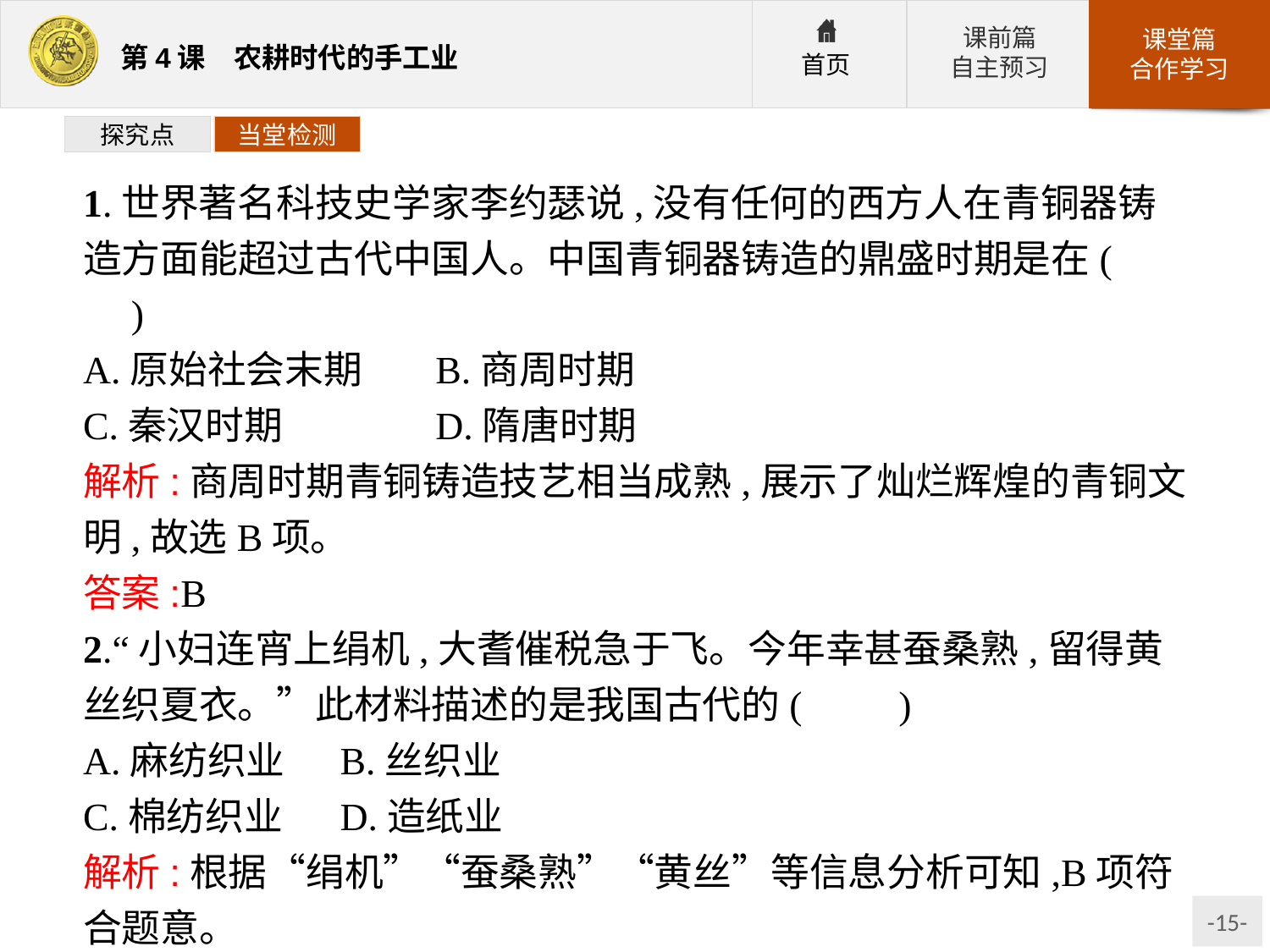

探究点
当堂检测
1.世界著名科技史学家李约瑟说,没有任何的西方人在青铜器铸造方面能超过古代中国人。中国青铜器铸造的鼎盛时期是在(　　)
A.原始社会末期	B.商周时期
C.秦汉时期		D.隋唐时期
解析:商周时期青铜铸造技艺相当成熟,展示了灿烂辉煌的青铜文明,故选B项。
答案:B
2.“小妇连宵上绢机,大耆催税急于飞。今年幸甚蚕桑熟,留得黄丝织夏衣。”此材料描述的是我国古代的(　　)
A.麻纺织业	B.丝织业
C.棉纺织业	D.造纸业
解析:根据“绢机”“蚕桑熟”“黄丝”等信息分析可知,B项符合题意。
答案:B